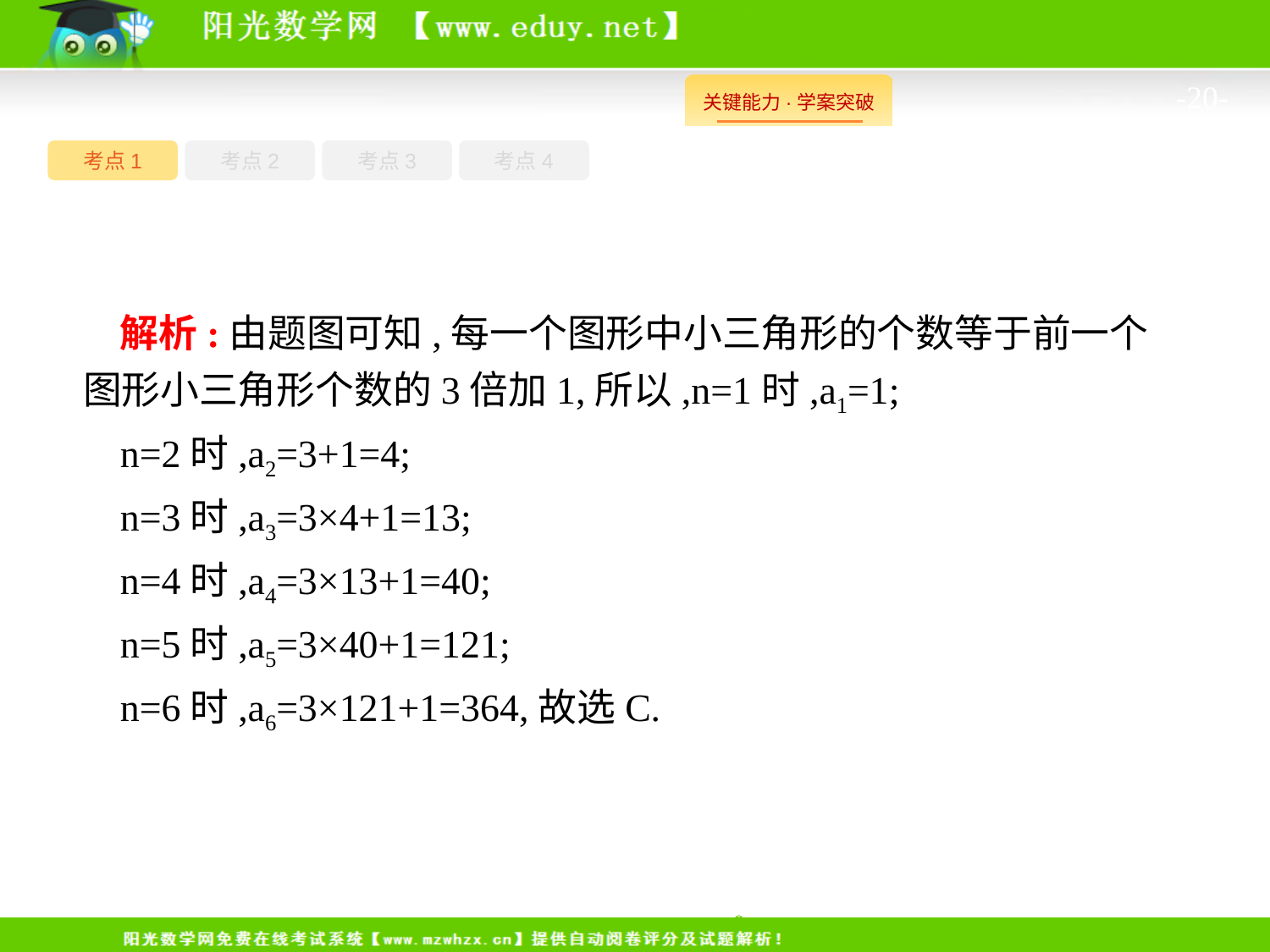

-20-
考点1
考点3
考点4
考点2
解析:由题图可知,每一个图形中小三角形的个数等于前一个图形小三角形个数的3倍加1,所以,n=1时,a1=1;
n=2时,a2=3+1=4;
n=3时,a3=3×4+1=13;
n=4时,a4=3×13+1=40;
n=5时,a5=3×40+1=121;
n=6时,a6=3×121+1=364,故选C.